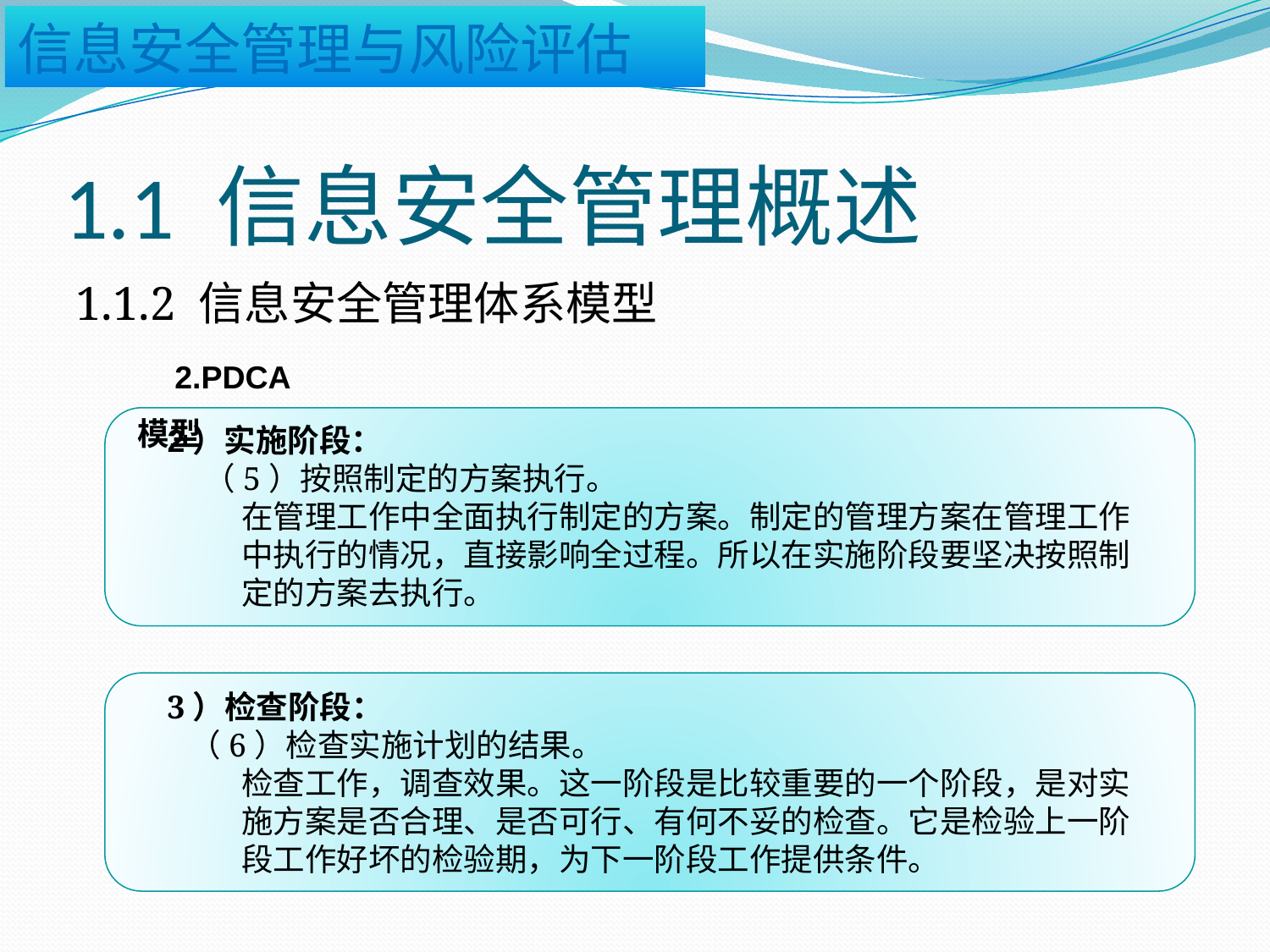

# 1.1 信息安全管理概述
1.1.2 信息安全管理体系模型
2.PDCA模型

2）实施阶段：
    （5）按照制定的方案执行。
在管理工作中全面执行制定的方案。制定的管理方案在管理工作中执行的情况，直接影响全过程。所以在实施阶段要坚决按照制定的方案去执行。

3）检查阶段：
  （6）检查实施计划的结果。
检查工作，调查效果。这一阶段是比较重要的一个阶段，是对实施方案是否合理、是否可行、有何不妥的检查。它是检验上一阶段工作好坏的检验期，为下一阶段工作提供条件。